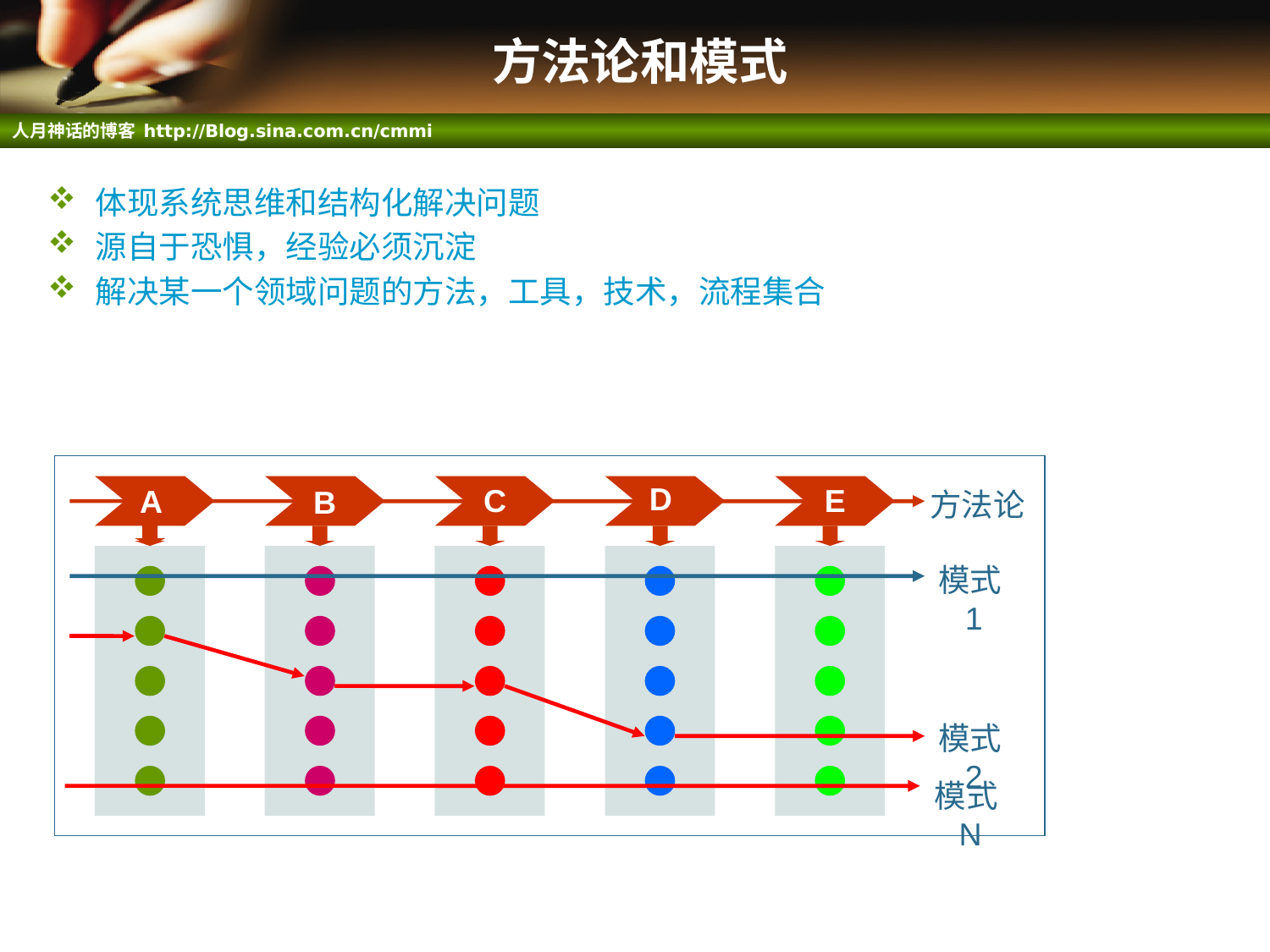

# 方法论和模式
体现系统思维和结构化解决问题
源自于恐惧，经验必须沉淀
解决某一个领域问题的方法，工具，技术，流程集合

D
C
E
A
B
方法论

模式1

模式2

模式N